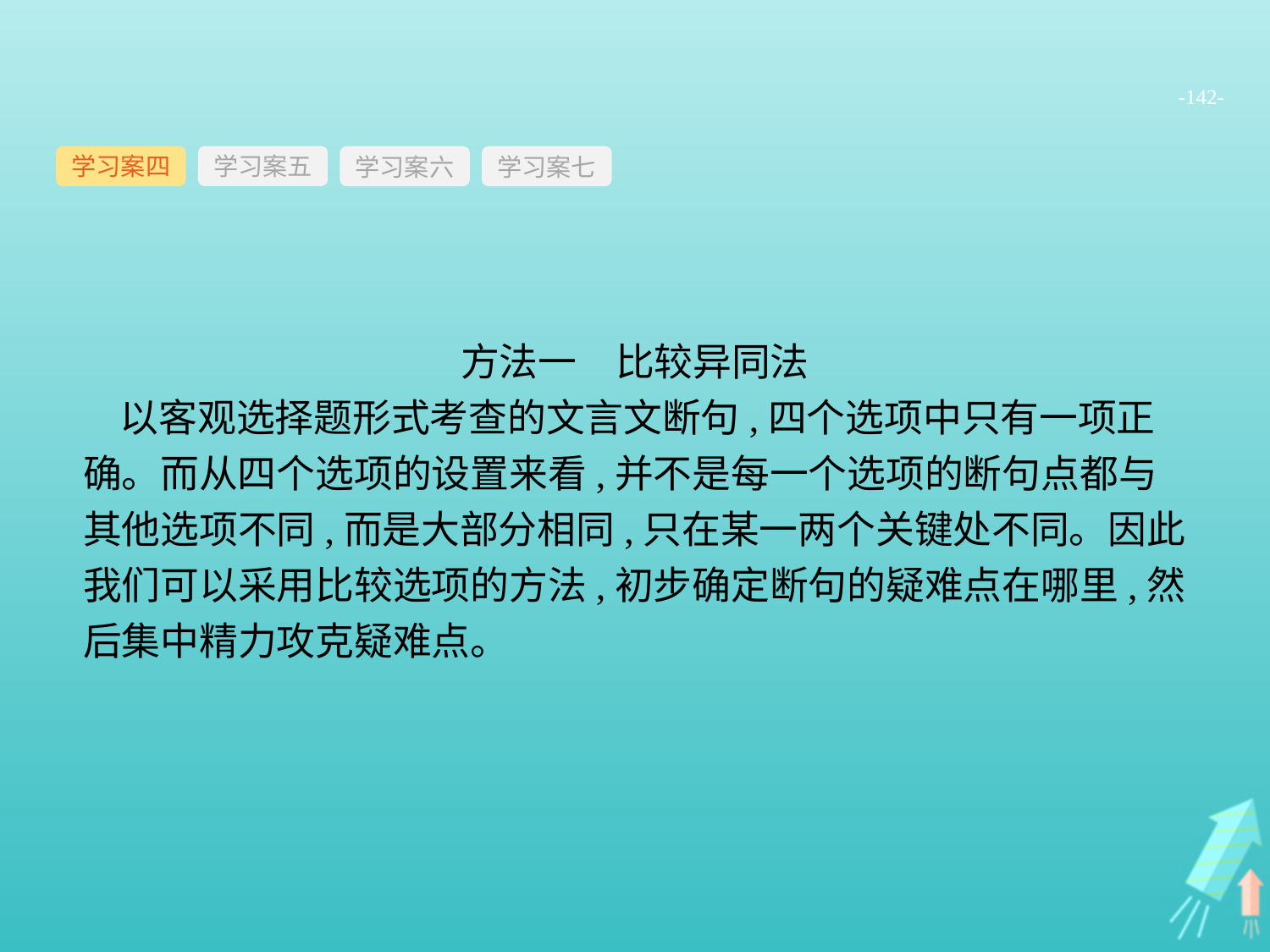

-142-
学习案四
学习案六
学习案七
学习案五
方法一　比较异同法
以客观选择题形式考查的文言文断句,四个选项中只有一项正确。而从四个选项的设置来看,并不是每一个选项的断句点都与其他选项不同,而是大部分相同,只在某一两个关键处不同。因此我们可以采用比较选项的方法,初步确定断句的疑难点在哪里,然后集中精力攻克疑难点。